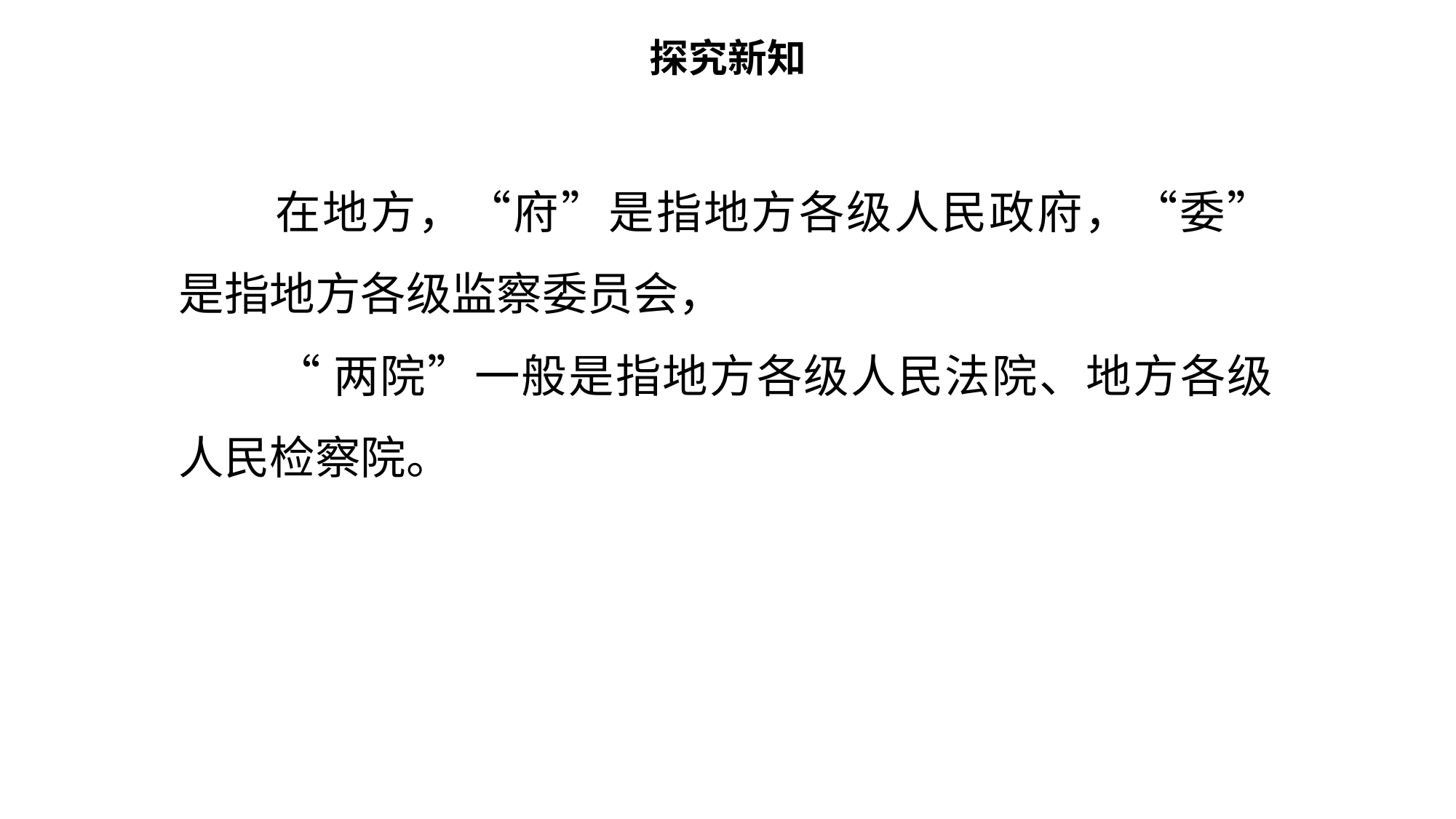

# 探究新知
在地方，“府”是指地方各级人民政府，“委”是指地方各级监察委员会，
“两院”一般是指地方各级人民法院、地方各级人民检察院。